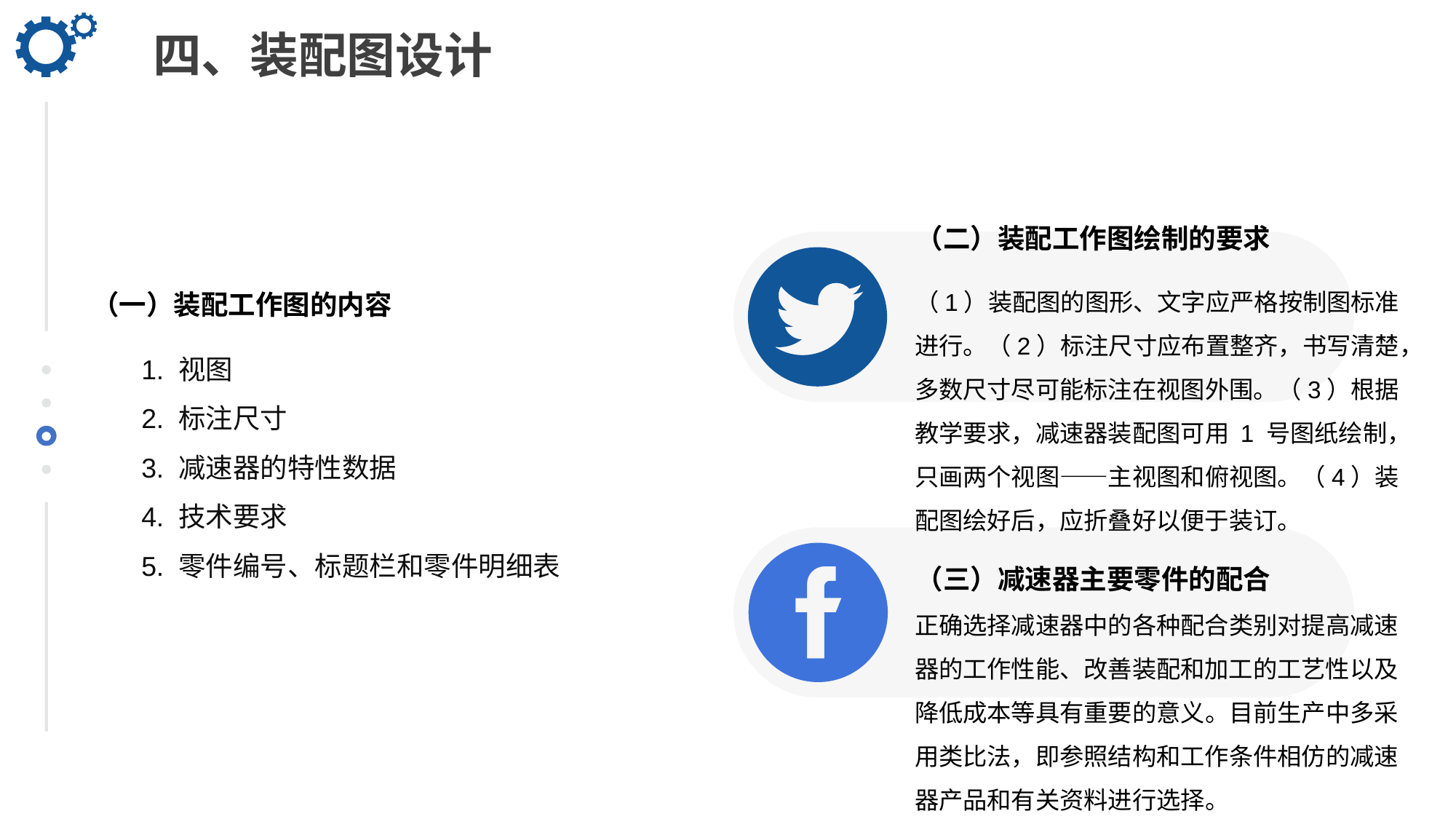

四、装配图设计
（二）装配工作图绘制的要求

（1）装配图的图形、文字应严格按制图标准进行。（2）标注尺寸应布置整齐，书写清楚，多数尺寸尽可能标注在视图外围。（3）根据教学要求，减速器装配图可用 1 号图纸绘制，只画两个视图——主视图和俯视图。（4）装配图绘好后，应折叠好以便于装订。
（一）装配工作图的内容
1. 视图
2. 标注尺寸
3. 减速器的特性数据
4. 技术要求
5. 零件编号、标题栏和零件明细表

（三）减速器主要零件的配合
正确选择减速器中的各种配合类别对提高减速器的工作性能、改善装配和加工的工艺性以及降低成本等具有重要的意义。目前生产中多采用类比法，即参照结构和工作条件相仿的减速器产品和有关资料进行选择。
27